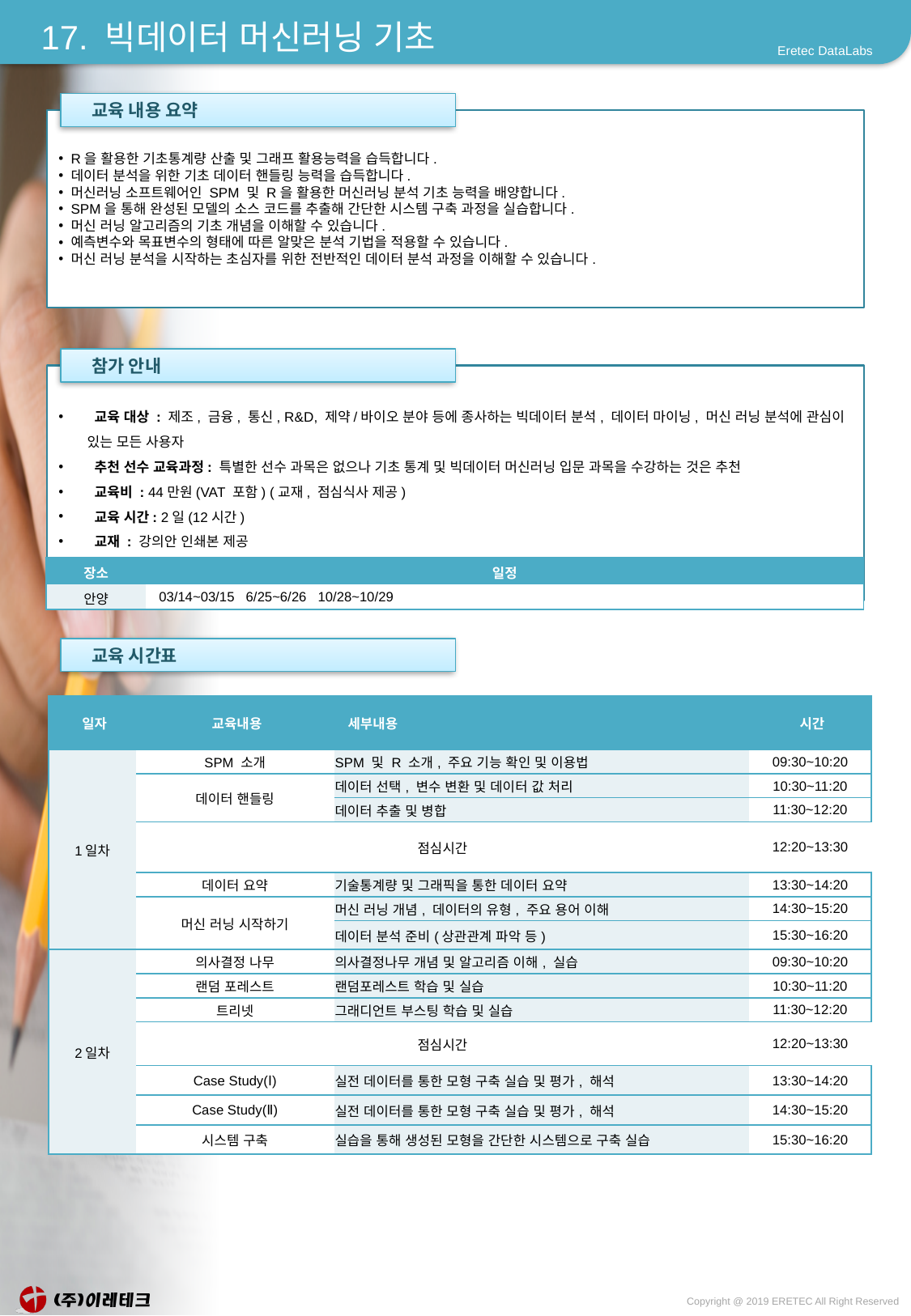

# 17. 빅데이터 머신러닝 기초
   교육 내용 요약

R을 활용한 기초통계량 산출 및 그래프 활용능력을 습득합니다.
데이터 분석을 위한 기초 데이터 핸들링 능력을 습득합니다.
머신러닝 소프트웨어인 SPM 및 R을 활용한 머신러닝 분석 기초 능력을 배양합니다.
SPM을 통해 완성된 모델의 소스 코드를 추출해 간단한 시스템 구축 과정을 실습합니다.
머신 러닝 알고리즘의 기초 개념을 이해할 수 있습니다.
예측변수와 목표변수의 형태에 따른 알맞은 분석 기법을 적용할 수 있습니다.
머신 러닝 분석을 시작하는 초심자를 위한 전반적인 데이터 분석 과정을 이해할 수 있습니다.
   참가 안내

 교육 대상 : 제조, 금융, 통신, R&D, 제약/바이오 분야 등에 종사하는 빅데이터 분석, 데이터 마이닝, 머신 러닝 분석에 관심이 있는 모든 사용자
 추천 선수 교육과정: 특별한 선수 과목은 없으나 기초 통계 및 빅데이터 머신러닝 입문 과목을 수강하는 것은 추천
 교육비 : 44만원(VAT 포함) (교재, 점심식사 제공)
 교육 시간: 2일(12시간)
 교재 : 강의안 인쇄본 제공
| 장소 | 일정 |
| --- | --- |
| 안양 | 03/14~03/15 6/25~6/26 10/28~10/29 |
   교육 시간표
| 일자 | 교육내용 | 세부내용 | 시간 |
| --- | --- | --- | --- |
| 1일차 | SPM 소개 | SPM 및 R 소개, 주요 기능 확인 및 이용법 | 09:30~10:20 |
|  | 데이터 핸들링 | 데이터 선택, 변수 변환 및 데이터 값 처리 | 10:30~11:20 |
|  |  | 데이터 추출 및 병합 | 11:30~12:20 |
|  | 점심시간 |  | 12:20~13:30 |
|  | 데이터 요약 | 기술통계량 및 그래픽을 통한 데이터 요약 | 13:30~14:20 |
|  | 머신 러닝 시작하기 | 머신 러닝 개념, 데이터의 유형, 주요 용어 이해 | 14:30~15:20 |
|  |  | 데이터 분석 준비(상관관계 파악 등) | 15:30~16:20 |
| 2일차 | 의사결정 나무 | 의사결정나무 개념 및 알고리즘 이해, 실습 | 09:30~10:20 |
|  | 랜덤 포레스트 | 랜덤포레스트 학습 및 실습 | 10:30~11:20 |
|  | 트리넷 | 그래디언트 부스팅 학습 및 실습 | 11:30~12:20 |
|  | 점심시간 |  | 12:20~13:30 |
|  | Case Study(Ⅰ) | 실전 데이터를 통한 모형 구축 실습 및 평가, 해석 | 13:30~14:20 |
|  | Case Study(Ⅱ) | 실전 데이터를 통한 모형 구축 실습 및 평가, 해석 | 14:30~15:20 |
|  | 시스템 구축 | 실습을 통해 생성된 모형을 간단한 시스템으로 구축 실습 | 15:30~16:20 |